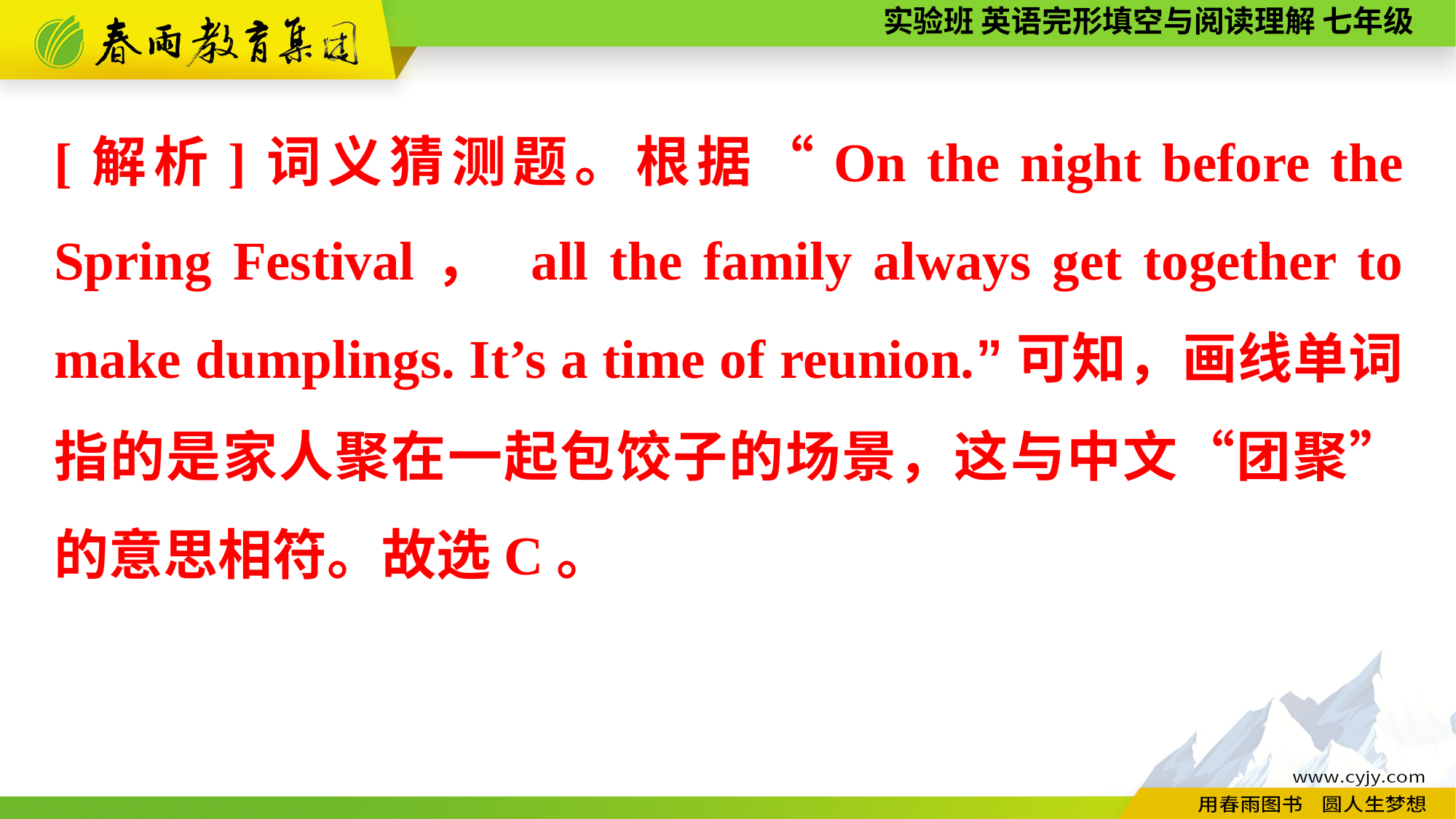

[解析]词义猜测题。根据“On the night before the Spring Festival， all the family always get together to make dumplings. It’s a time of reunion.”可知，画线单词指的是家人聚在一起包饺子的场景，这与中文“团聚”的意思相符。故选C。